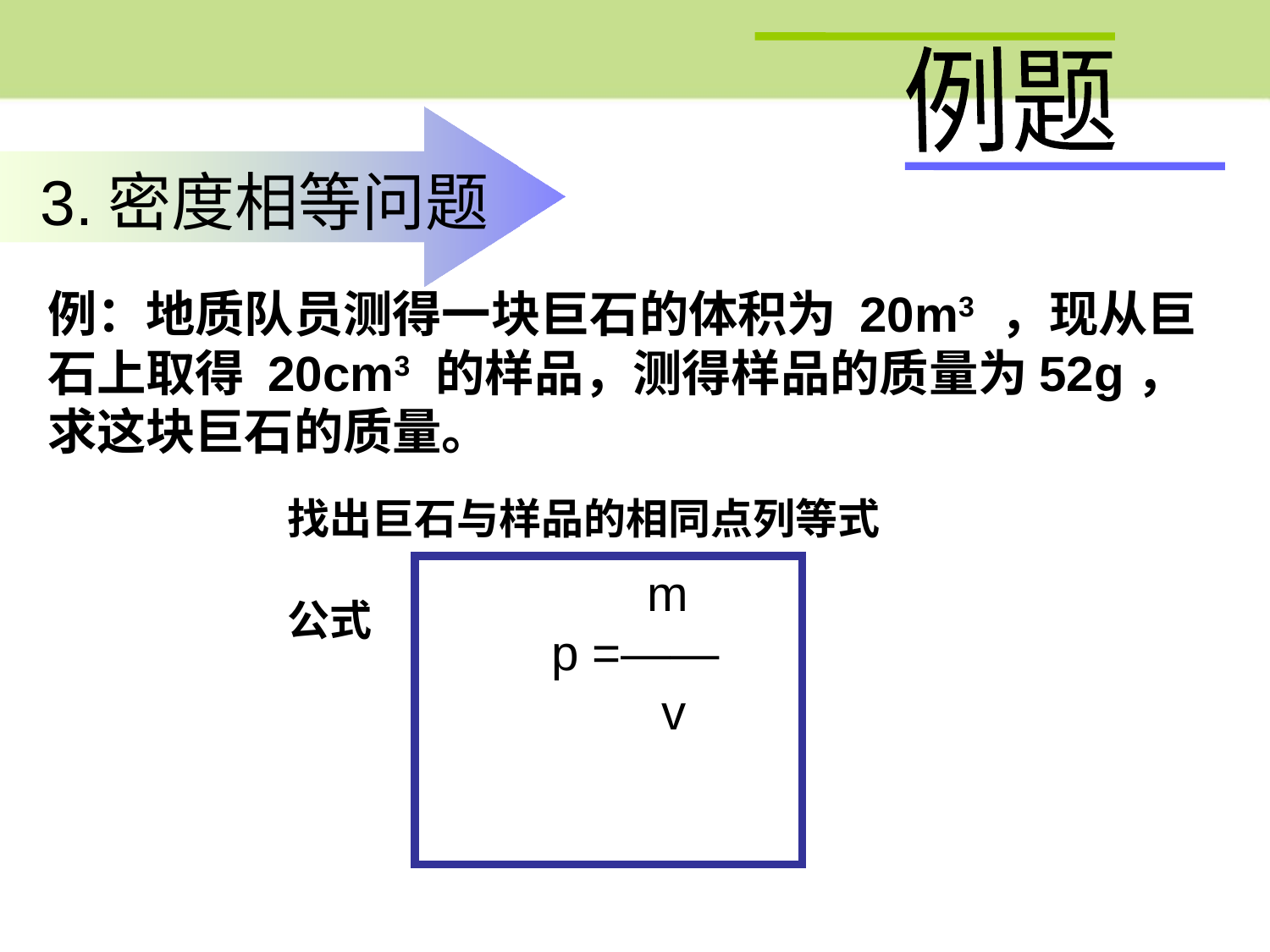

例题

3.密度相等问题

例：地质队员测得一块巨石的体积为 20m3 ，现从巨石上取得 20cm3 的样品，测得样品的质量为52g，求这块巨石的质量。
找出巨石与样品的相同点列等式

公式
                m
         p =——
                 v